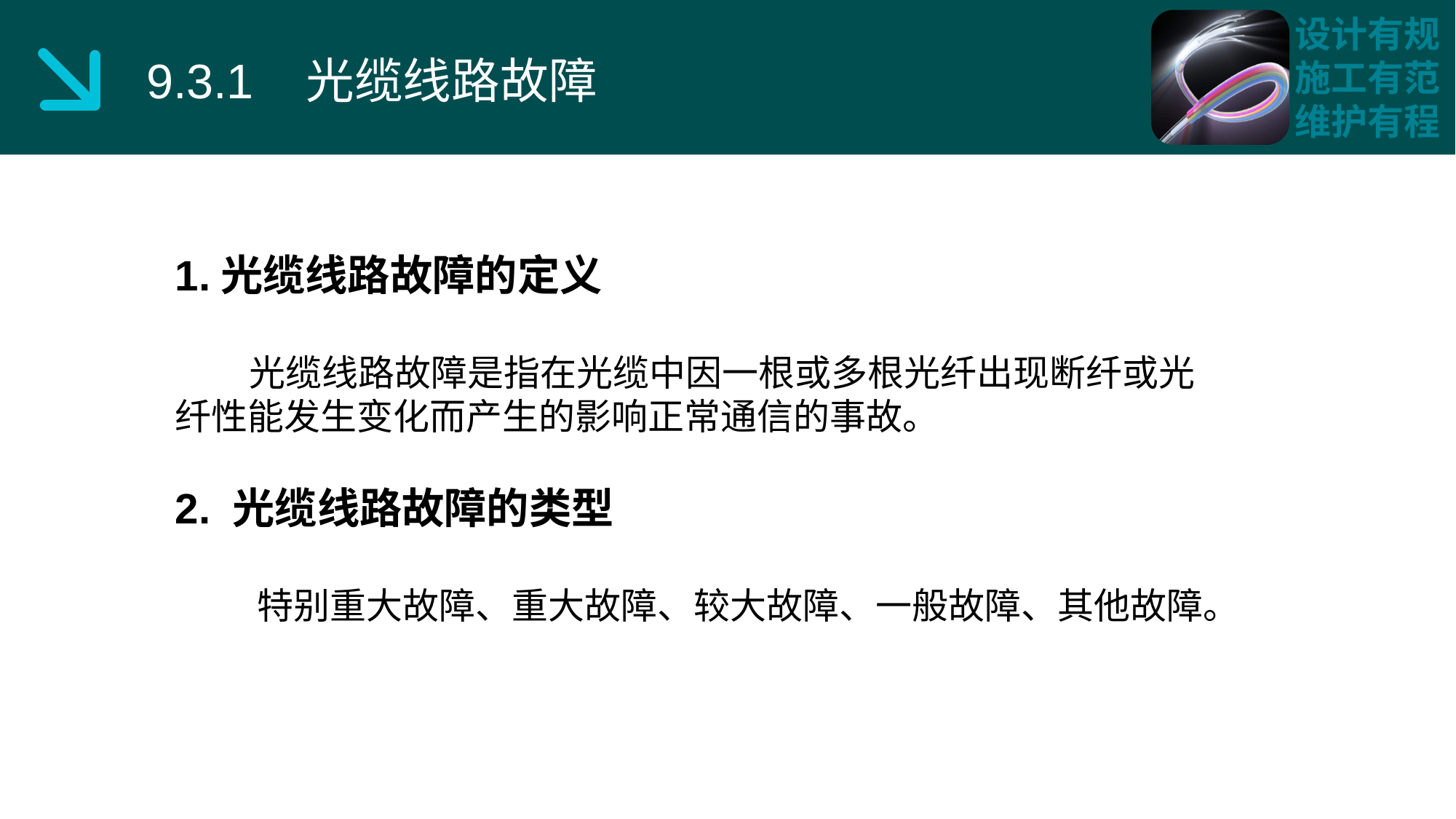

9.3.1   光缆线路故障

1.光缆线路故障的定义

        光缆线路故障是指在光缆中因一根或多根光纤出现断纤或光纤性能发生变化而产生的影响正常通信的事故。

2. 光缆线路故障的类型

         特别重大故障、重大故障、较大故障、一般故障、其他故障。